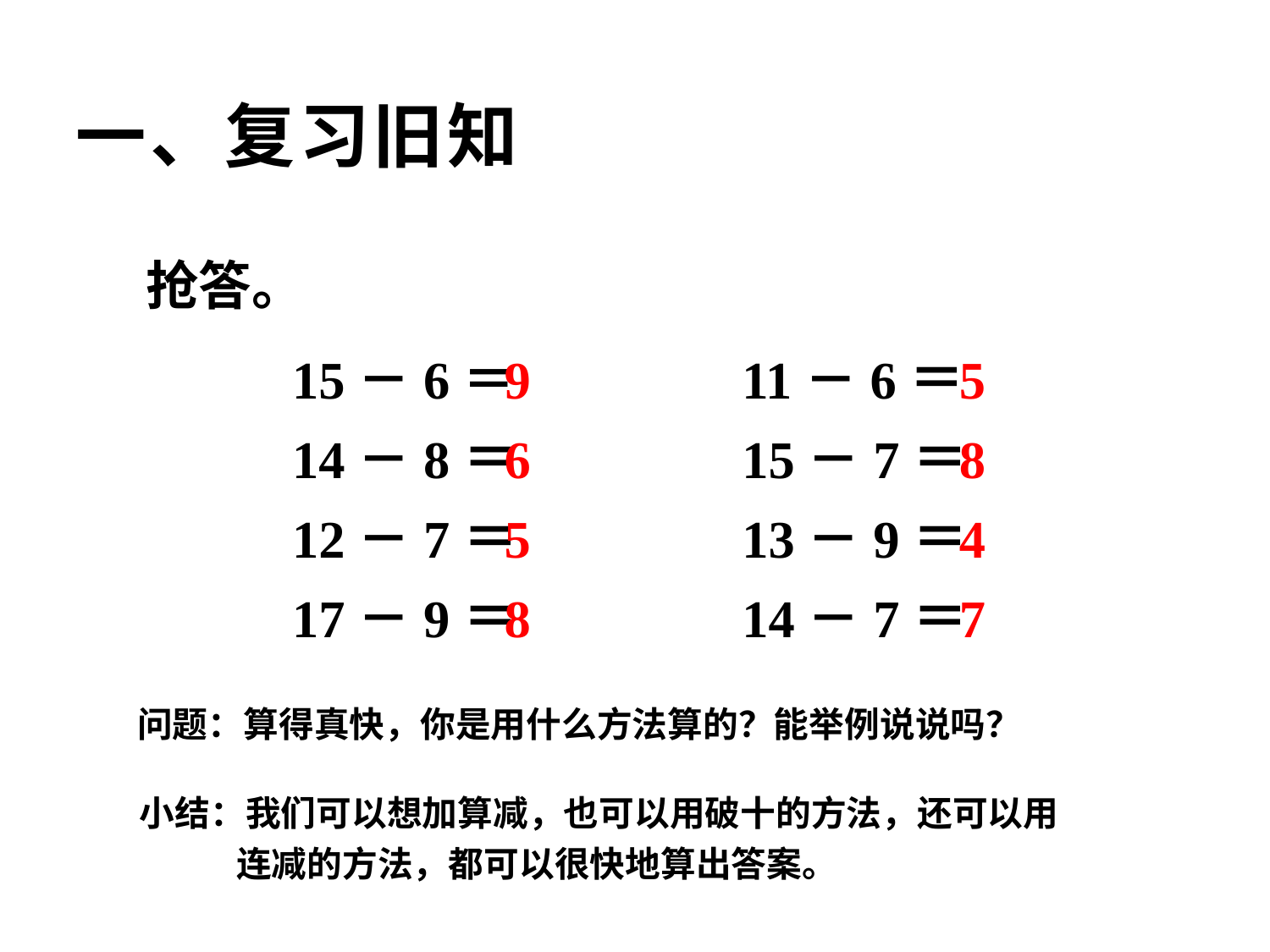

# 一、复习旧知
抢答。
11－6＝
15－6＝
9
5
14－8＝
15－7＝
6
8
12－7＝
13－9＝
5
4
17－9＝
14－7＝
8
7
问题：算得真快，你是用什么方法算的？能举例说说吗？
小结：我们可以想加算减，也可以用破十的方法，还可以用
           连减的方法，都可以很快地算出答案。